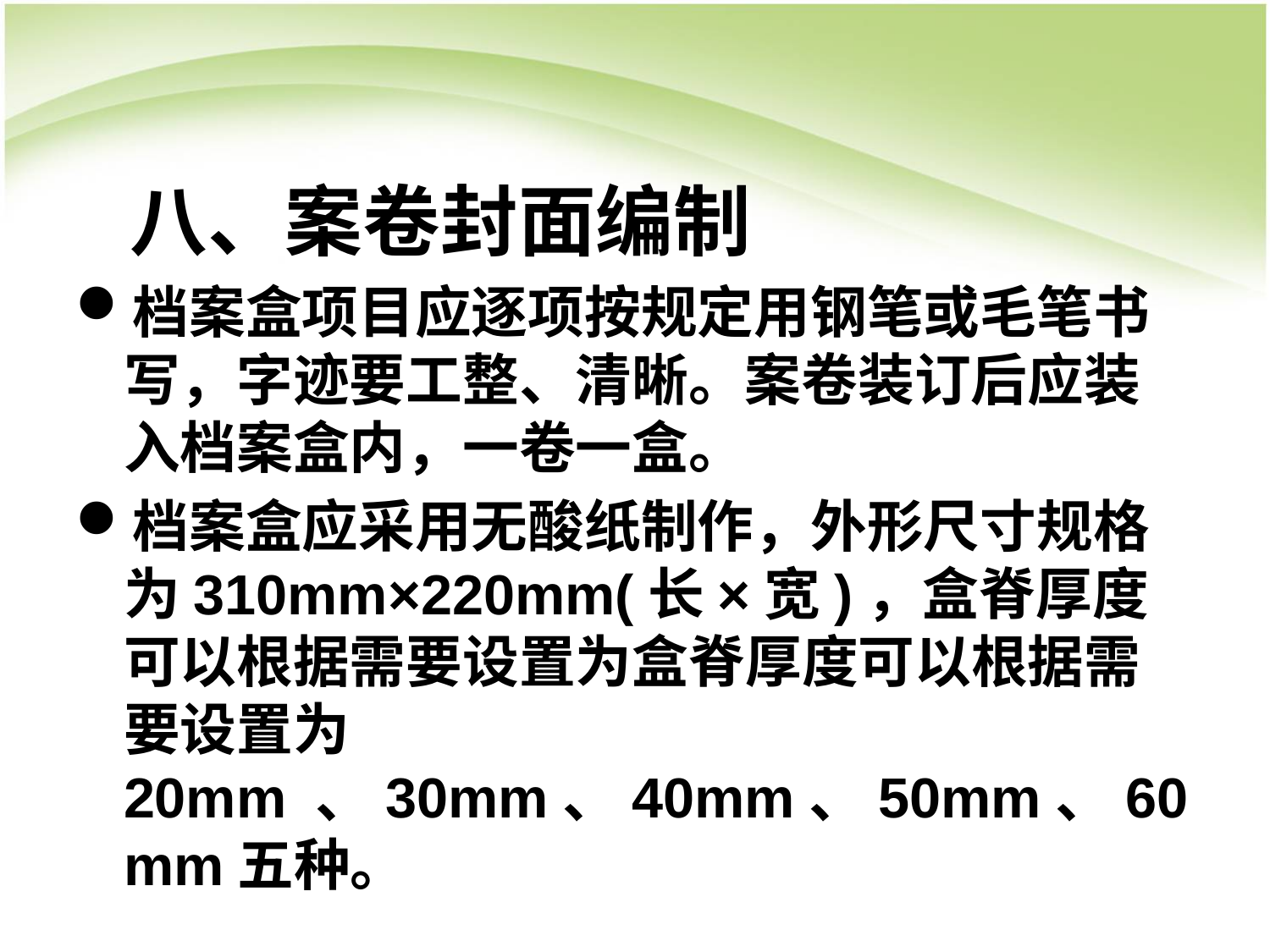

#
  八、案卷封面编制
档案盒项目应逐项按规定用钢笔或毛笔书写，字迹要工整、清晰。案卷装订后应装入档案盒内，一卷一盒。
档案盒应采用无酸纸制作，外形尺寸规格为310mm×220mm(长×宽)，盒脊厚度可以根据需要设置为盒脊厚度可以根据需要设置为20mm 、30mm、40mm、50mm、60mm五种。